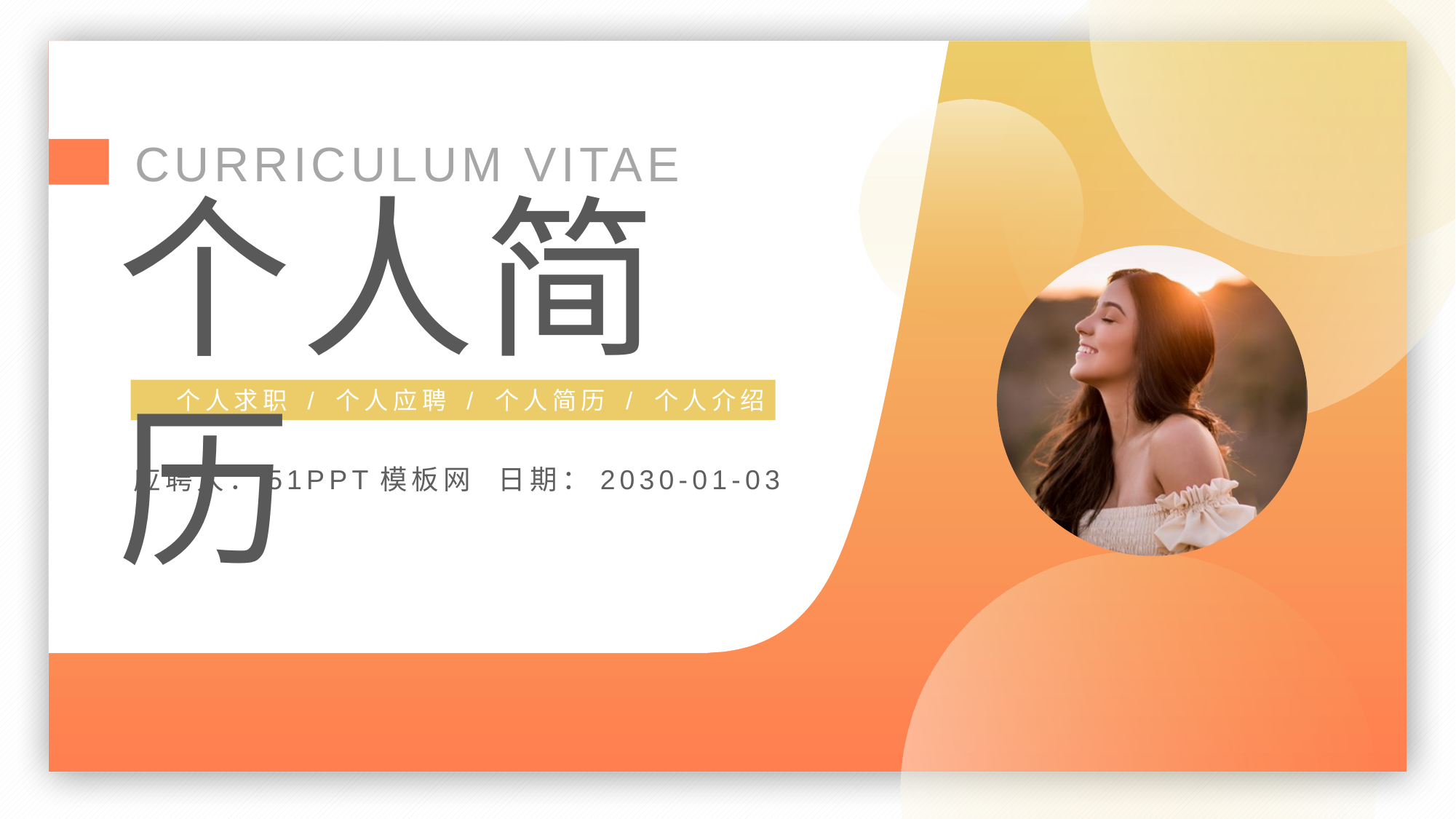

CURRICULUM VITAE

个人简历

个人求职 / 个人应聘 / 个人简历 / 个人介绍

应聘人：51PPT模板网
日期：2030-01-03